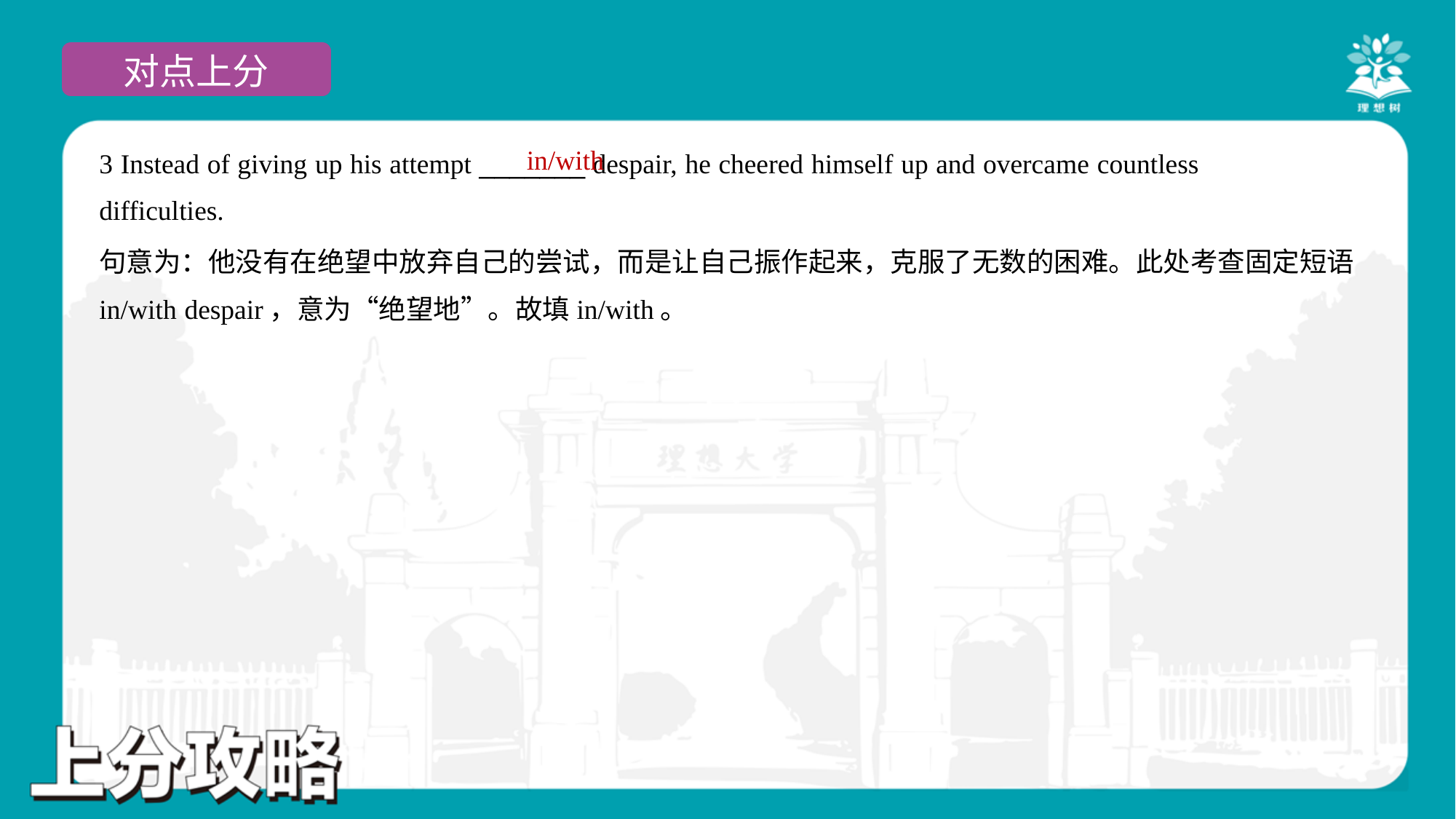

in/with
3 Instead of giving up his attempt _______ despair, he cheered himself up and overcame countless
difficulties.
句意为：他没有在绝望中放弃自己的尝试，而是让自己振作起来，克服了无数的困难。此处考查固定短语
in/with despair，意为“绝望地”。故填in/with。